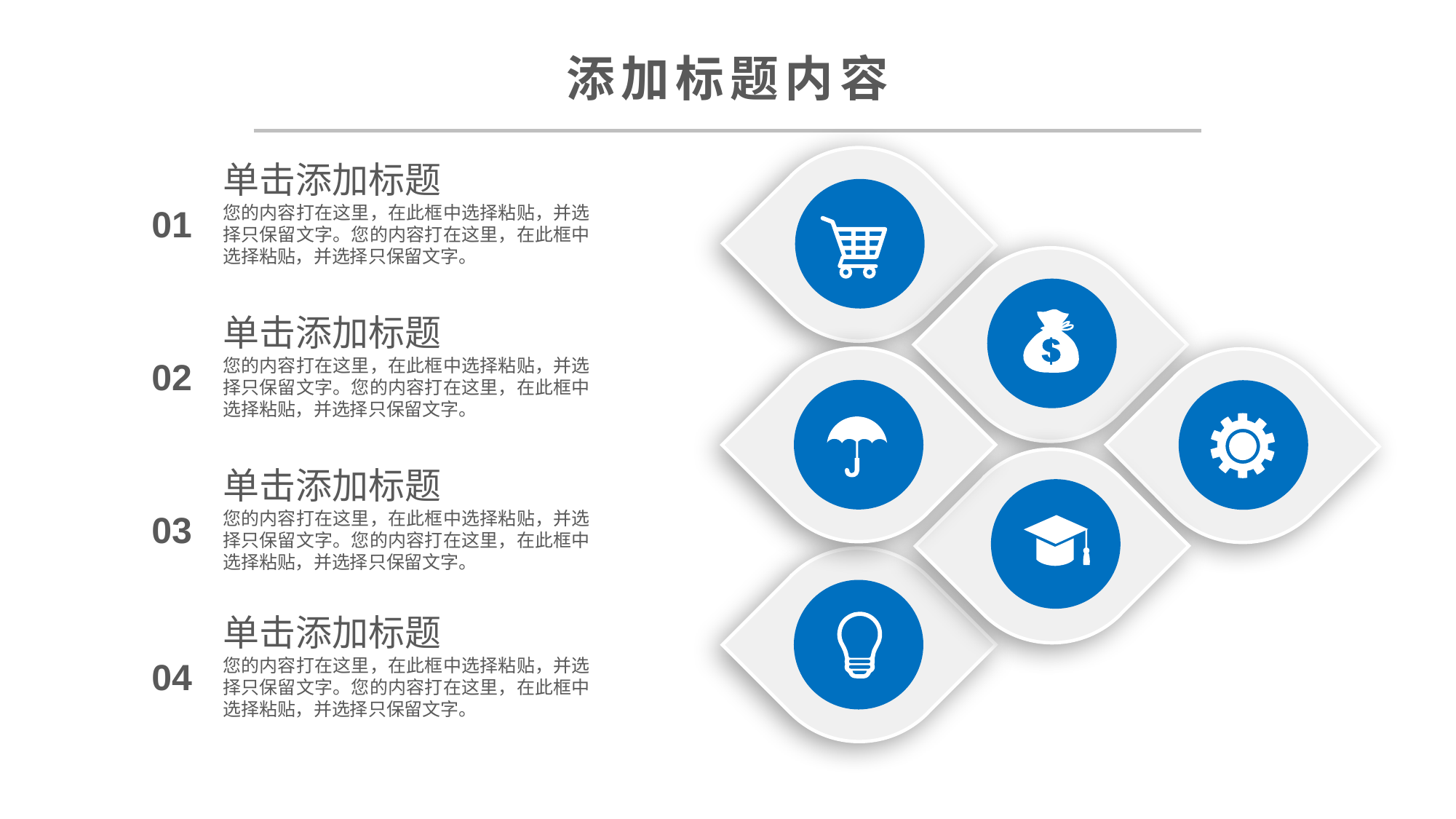

单击添加标题
您的内容打在这里，在此框中选择粘贴，并选择只保留文字。您的内容打在这里，在此框中选择粘贴，并选择只保留文字。

01

单击添加标题
您的内容打在这里，在此框中选择粘贴，并选择只保留文字。您的内容打在这里，在此框中选择粘贴，并选择只保留文字。

02

单击添加标题
您的内容打在这里，在此框中选择粘贴，并选择只保留文字。您的内容打在这里，在此框中选择粘贴，并选择只保留文字。

03

单击添加标题
您的内容打在这里，在此框中选择粘贴，并选择只保留文字。您的内容打在这里，在此框中选择粘贴，并选择只保留文字。

04